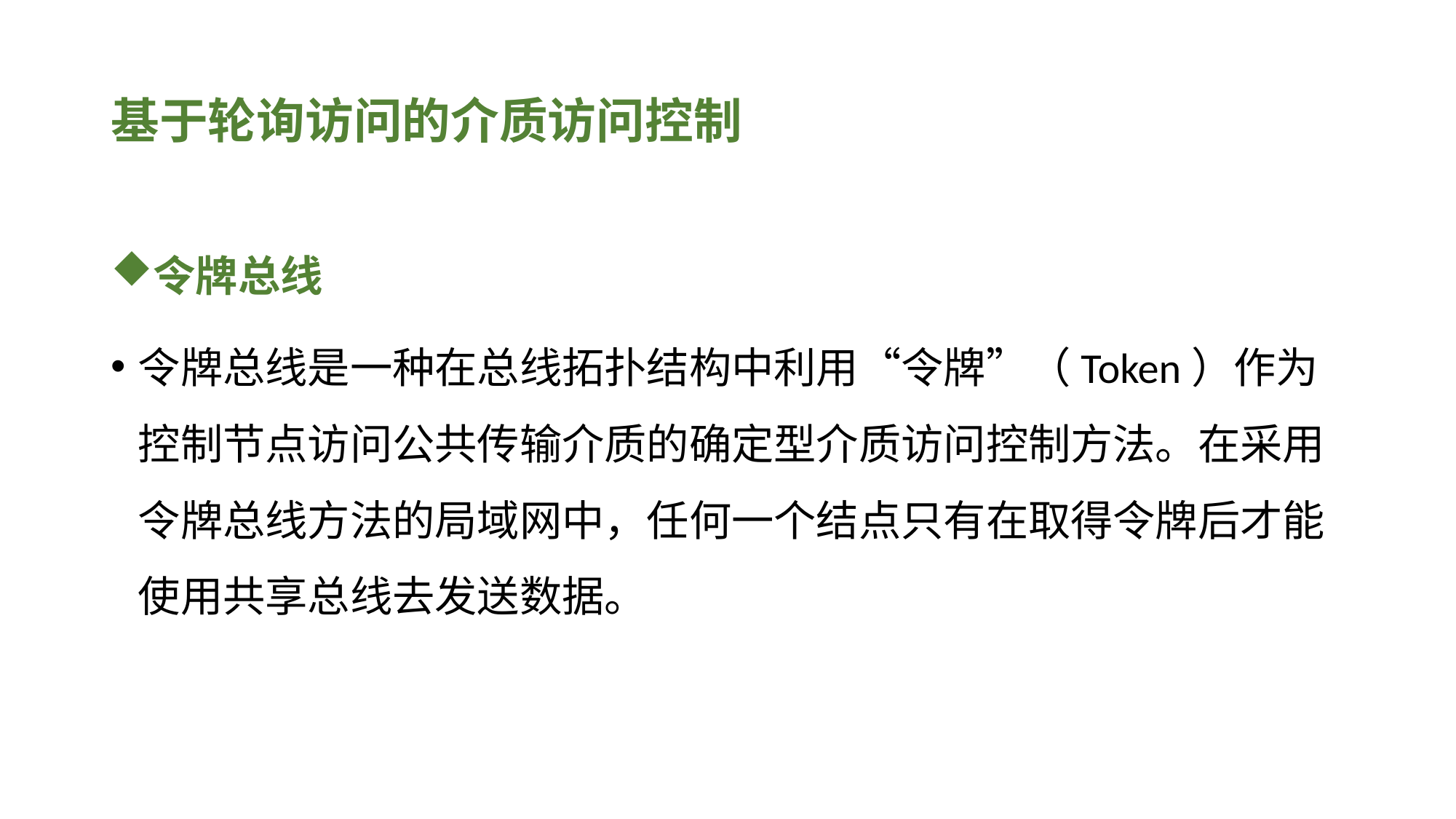

# 基于轮询访问的介质访问控制
令牌总线
令牌总线是一种在总线拓扑结构中利用“令牌”（Token）作为控制节点访问公共传输介质的确定型介质访问控制方法。在采用令牌总线方法的局域网中，任何一个结点只有在取得令牌后才能使用共享总线去发送数据。